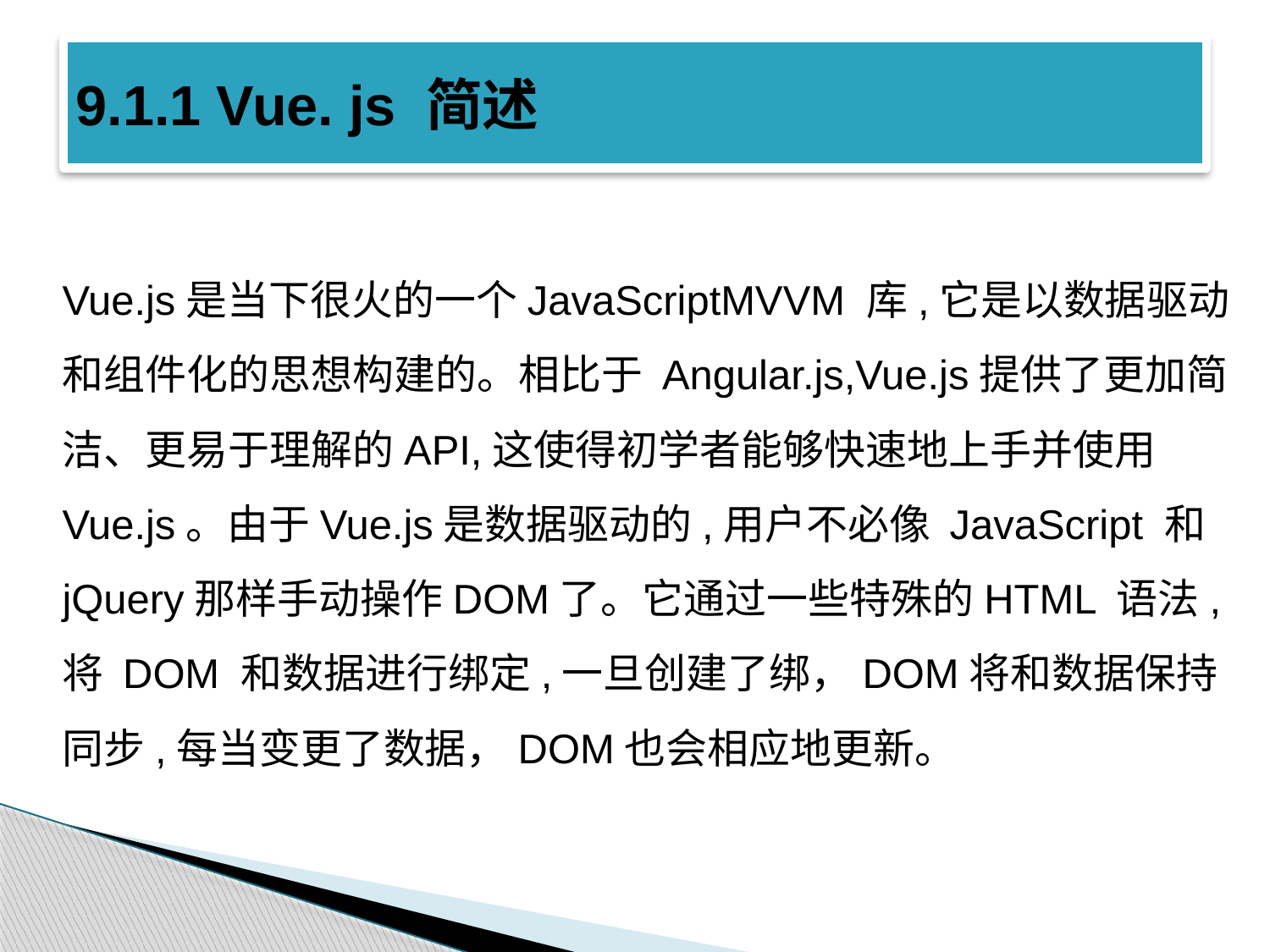

# 9.1.1 Vue. js 简述

	Vue.js是当下很火的一个JavaScriptMVVM 库,它是以数据驱动和组件化的思想构建的。相比于 Angular.js,Vue.js提供了更加简洁、更易于理解的API,这使得初学者能够快速地上手并使用Vue.js。由于Vue.js是数据驱动的,用户不必像 JavaScript 和jQuery那样手动操作DOM了。它通过一些特殊的HTML 语法,将 DOM 和数据进行绑定,一旦创建了绑，DOM将和数据保持同步,每当变更了数据，DOM也会相应地更新。